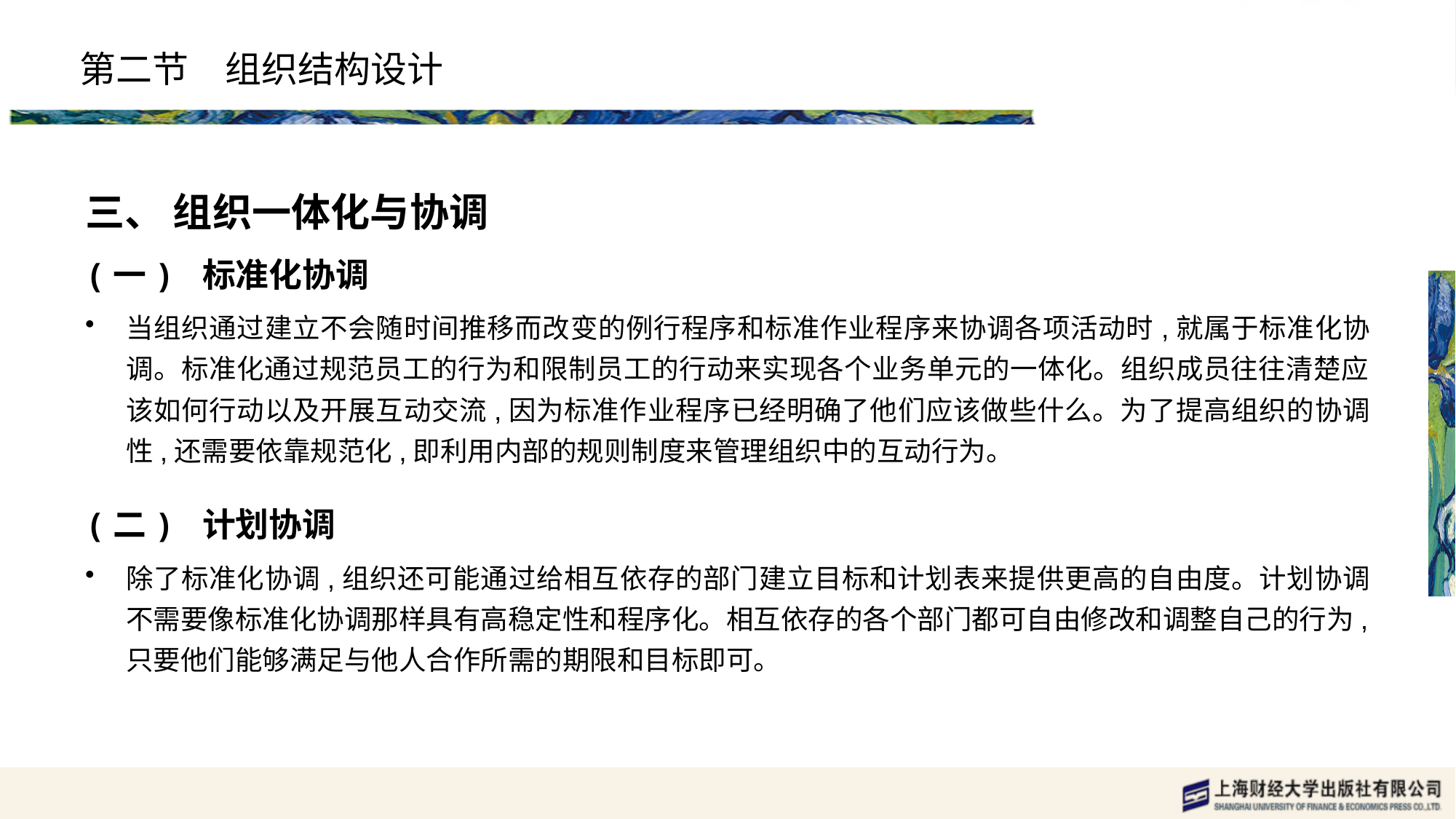

# 第二节　组织结构设计
三、 组织一体化与协调
(一) 标准化协调
当组织通过建立不会随时间推移而改变的例行程序和标准作业程序来协调各项活动时,就属于标准化协调。标准化通过规范员工的行为和限制员工的行动来实现各个业务单元的一体化。组织成员往往清楚应该如何行动以及开展互动交流,因为标准作业程序已经明确了他们应该做些什么。为了提高组织的协调性,还需要依靠规范化,即利用内部的规则制度来管理组织中的互动行为。
(二) 计划协调
除了标准化协调,组织还可能通过给相互依存的部门建立目标和计划表来提供更高的自由度。计划协调不需要像标准化协调那样具有高稳定性和程序化。相互依存的各个部门都可自由修改和调整自己的行为,只要他们能够满足与他人合作所需的期限和目标即可。